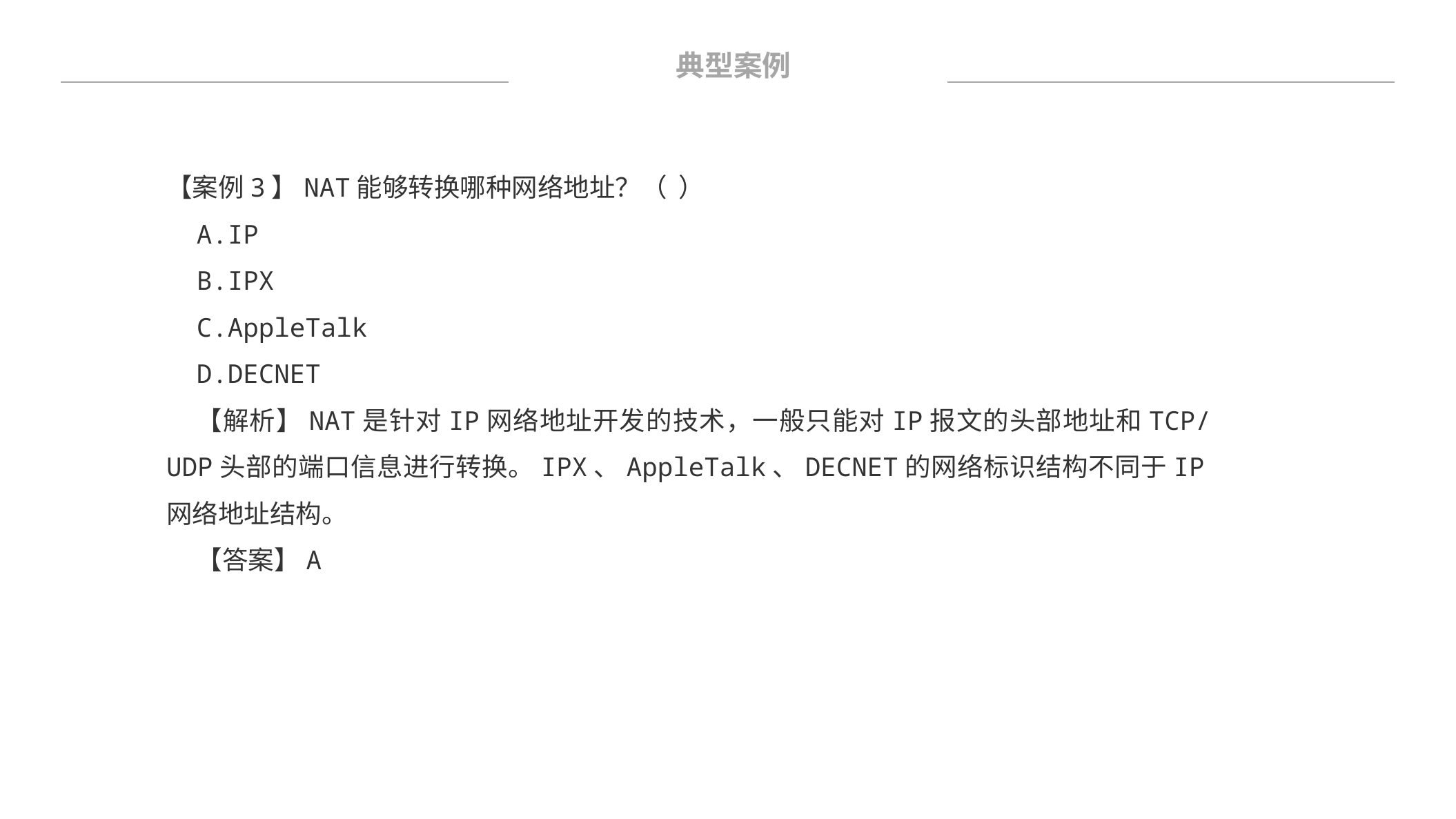

典型案例
【案例3】NAT能够转换哪种网络地址？（  ）
A.IP
B.IPX
C.AppleTalk
D.DECNET
【解析】NAT是针对IP网络地址开发的技术，一般只能对IP报⽂的头部地址和TCP/UDP头部的端⼝信息进⾏转换。IPX、AppleTalk、DECNET的网络标识结构不同于IP网络地址结构。
【答案】A